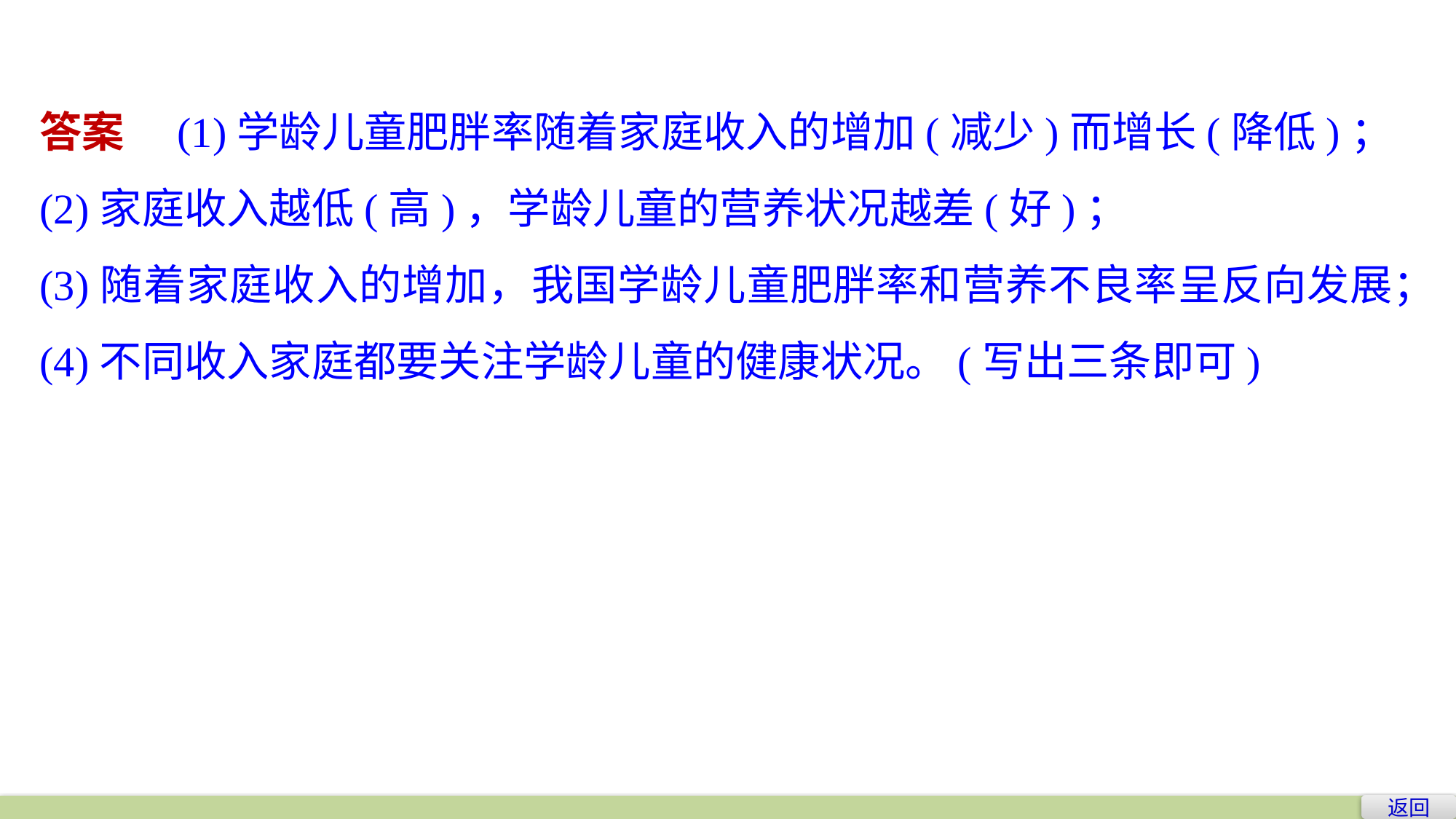

答案　(1)学龄儿童肥胖率随着家庭收入的增加(减少)而增长(降低)；
(2)家庭收入越低(高)，学龄儿童的营养状况越差(好)；
(3)随着家庭收入的增加，我国学龄儿童肥胖率和营养不良率呈反向发展；
(4)不同收入家庭都要关注学龄儿童的健康状况。(写出三条即可)
返回